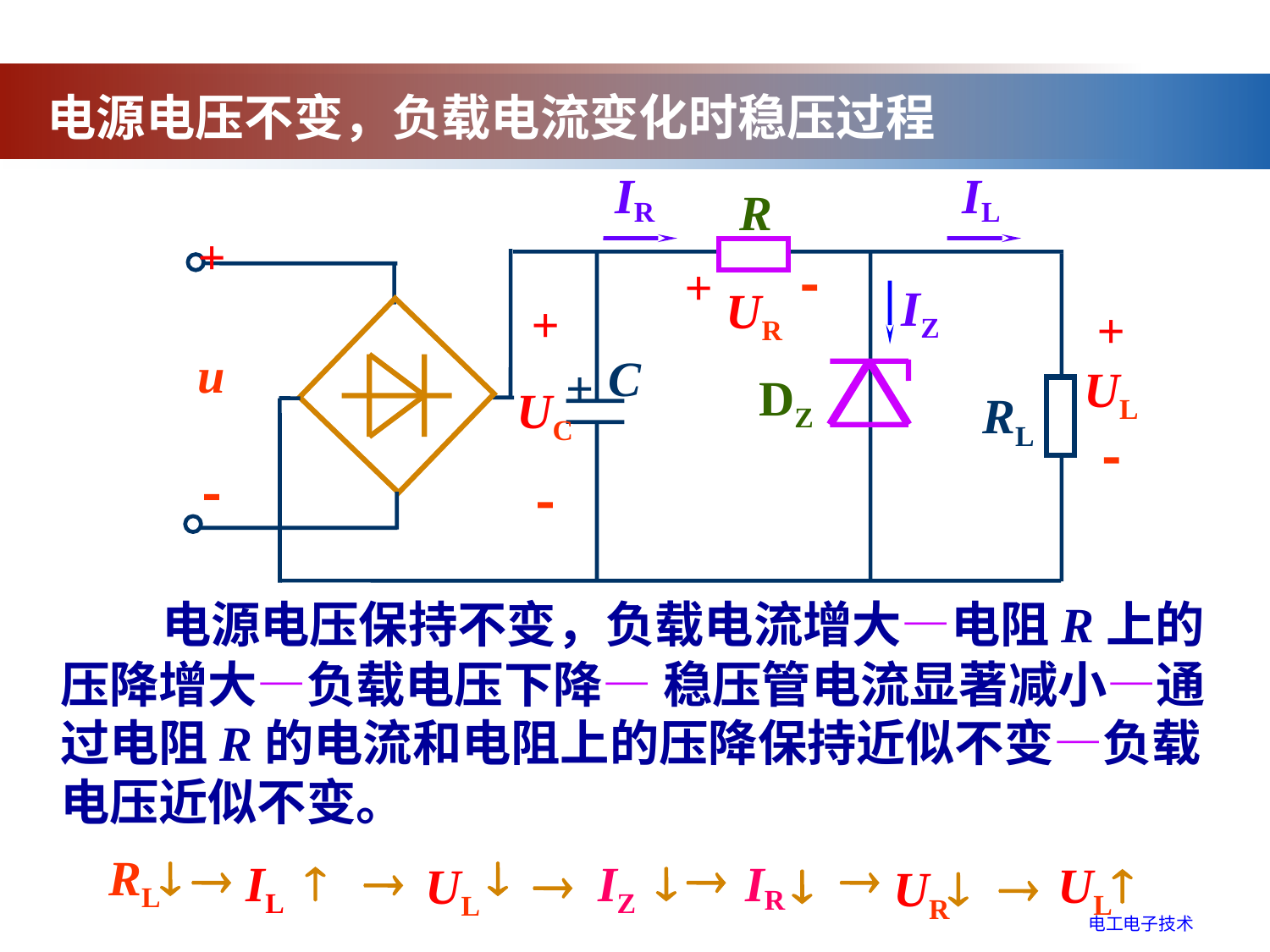

电源电压不变，负载电流变化时稳压过程
IR
IL
R

−
+

u

−

+

UR
IZ

+
UC
−

+
UL
−

C
+

DZ

RL

        电源电压保持不变，负载电流增大—电阻R上的压降增大—负载电压下降— 稳压管电流显著减小—通过电阻R的电流和电阻上的压降保持近似不变—负载电压近似不变。
RL↓
↓
→
→
→
→
↑
 ↓
IL
IZ
IR
→
UL↑
↓
UL
→
↓
UR
电工电子技术